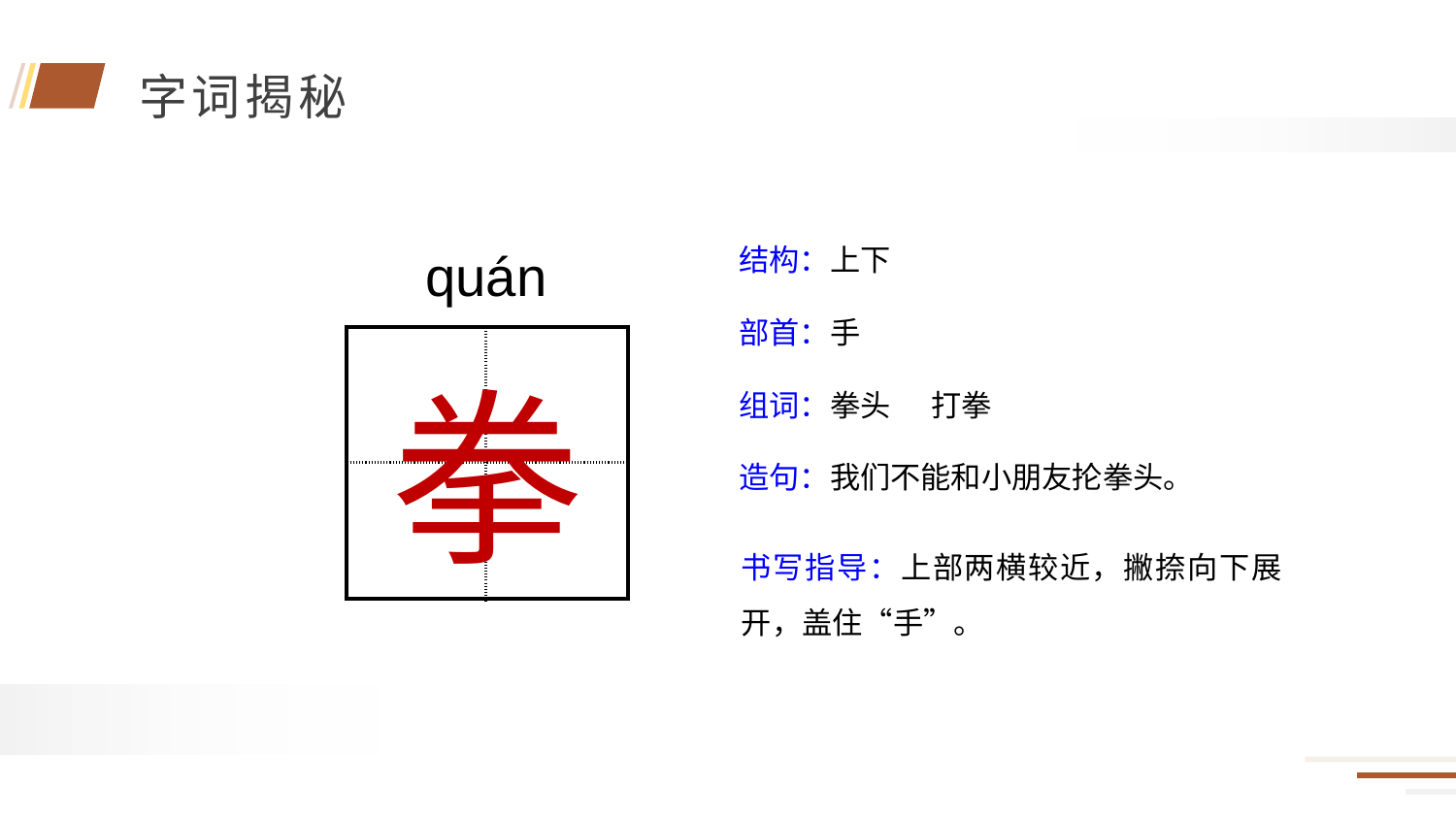

结构：上下
quán
部首：手
|  |  |
| --- | --- |
|  |  |
拳
组词：拳头      打拳

造句：我们不能和小朋友抡拳头。
书写指导：上部两横较近，撇捺向下展开，盖住“手”。